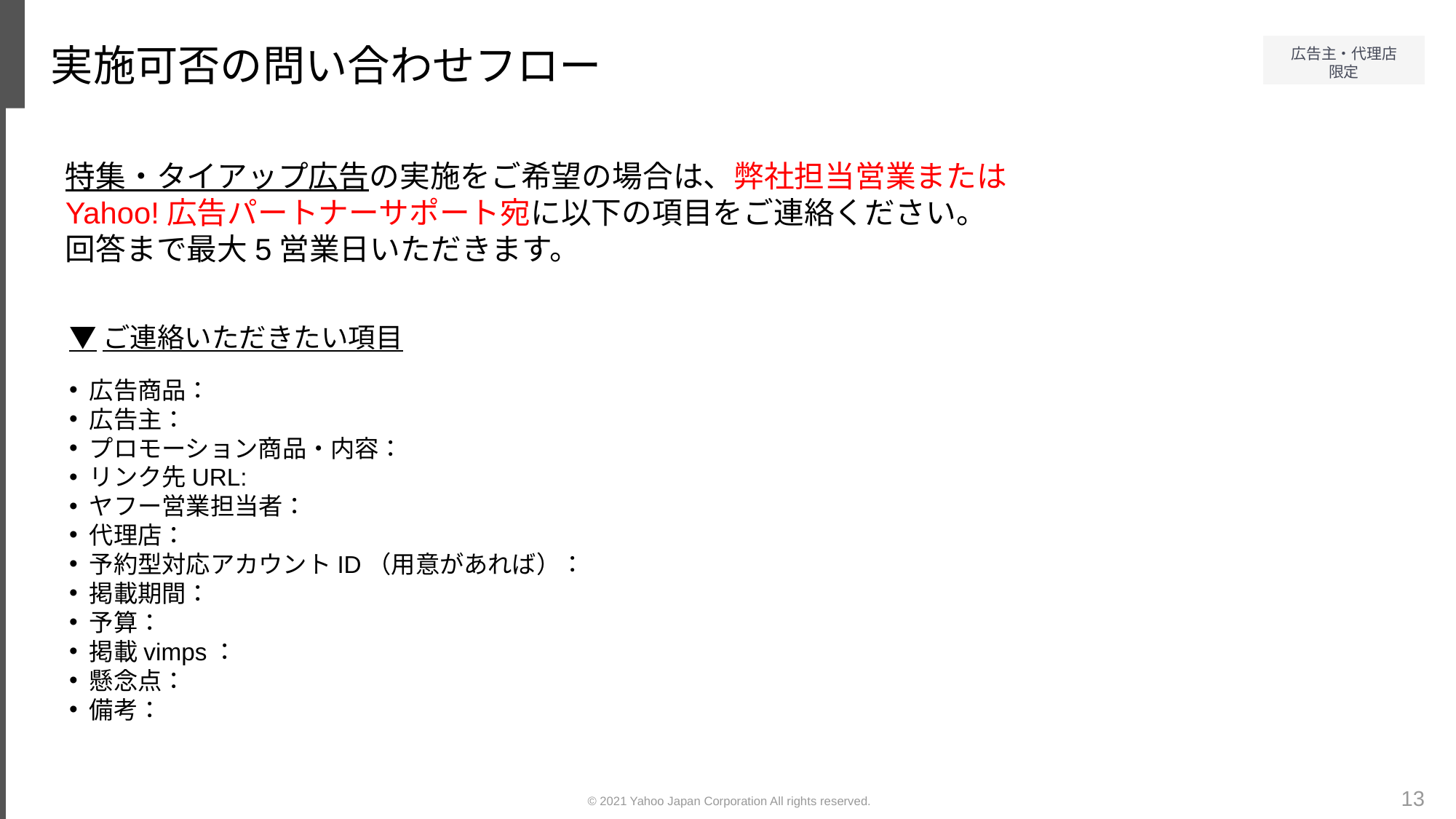

実施可否の問い合わせフロー
特集・タイアップ広告の実施をご希望の場合は、弊社担当営業または
Yahoo!広告パートナーサポート宛に以下の項目をご連絡ください。
回答まで最大5営業日いただきます。
▼ご連絡いただきたい項目

広告商品：
広告主：
プロモーション商品・内容：
リンク先URL:
ヤフー営業担当者：
代理店：
予約型対応アカウントID（用意があれば）：
掲載期間：
予算：
掲載vimps：
懸念点：
備考：
13